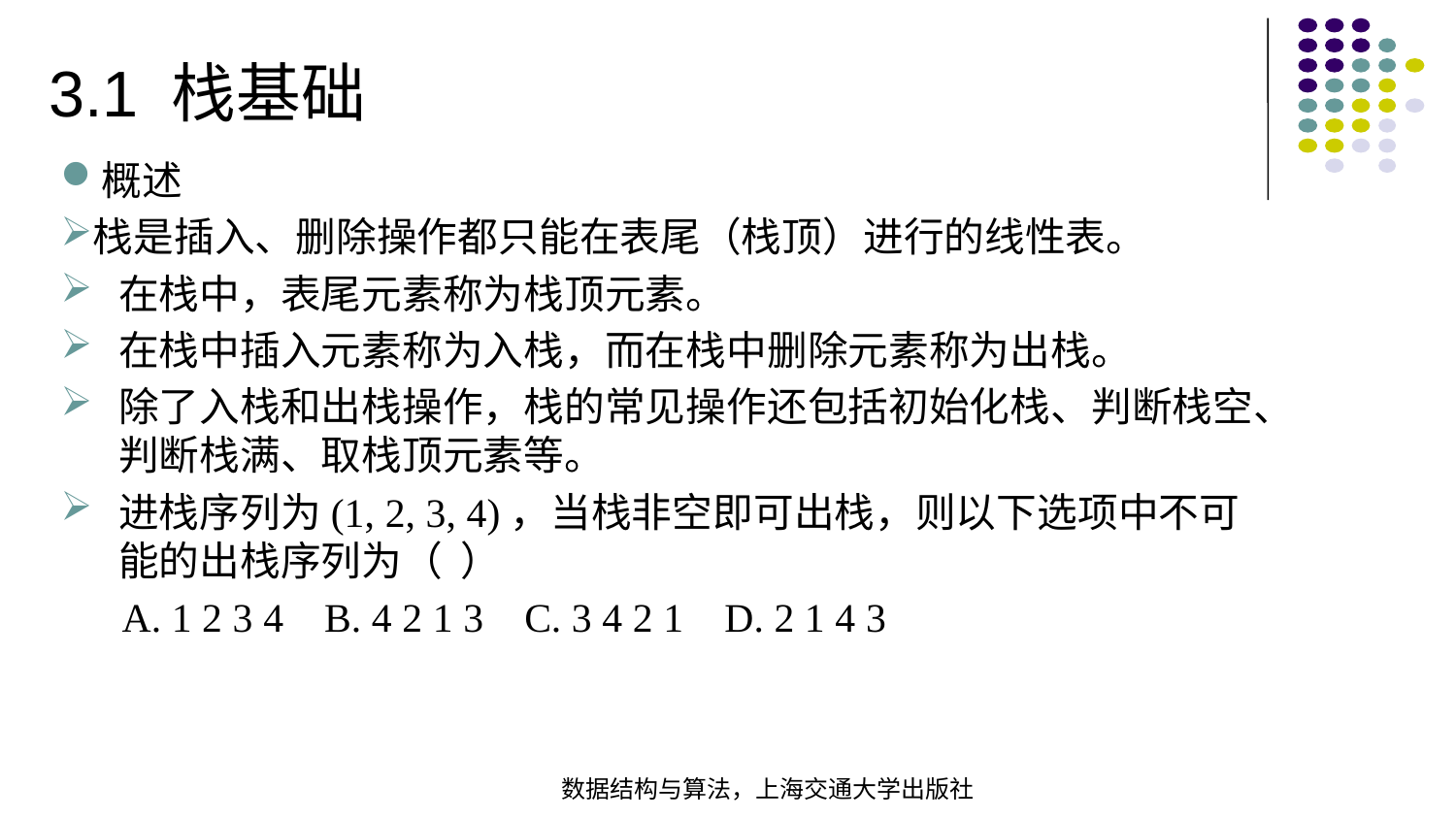

3.1 栈基础
概述
栈是插入、删除操作都只能在表尾（栈顶）进行的线性表。
在栈中，表尾元素称为栈顶元素。
在栈中插入元素称为入栈，而在栈中删除元素称为出栈。
除了入栈和出栈操作，栈的常见操作还包括初始化栈、判断栈空、判断栈满、取栈顶元素等。
进栈序列为(1, 2, 3, 4)，当栈非空即可出栈，则以下选项中不可能的出栈序列为（  ）
      A. 1 2 3 4    B. 4 2 1 3    C. 3 4 2 1    D. 2 1 4 3